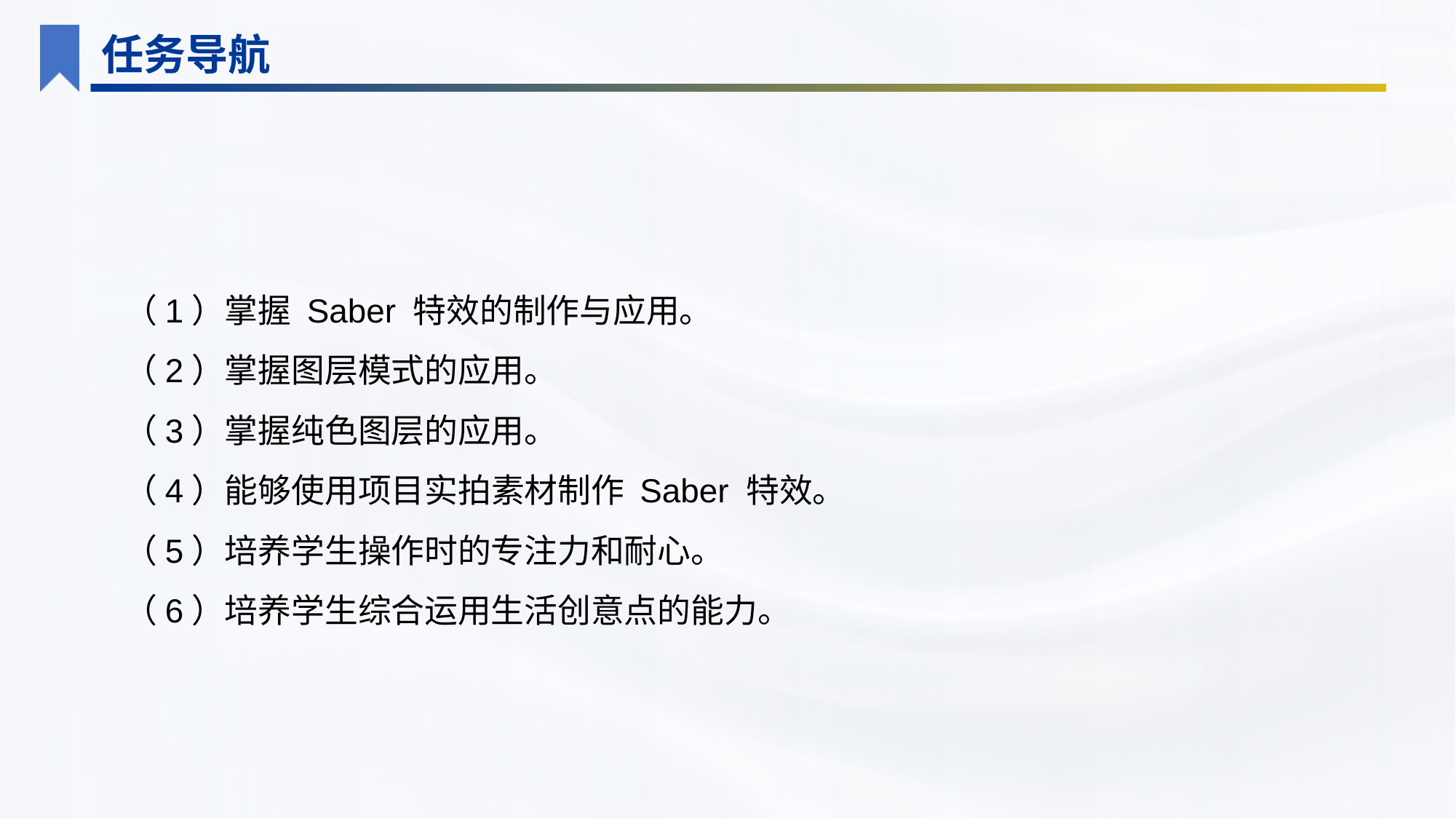

任务导航
（1）掌握 Saber 特效的制作与应用。
（2）掌握图层模式的应用。
（3）掌握纯色图层的应用。
（4）能够使用项目实拍素材制作 Saber 特效。
（5）培养学生操作时的专注力和耐心。
（6）培养学生综合运用生活创意点的能力。